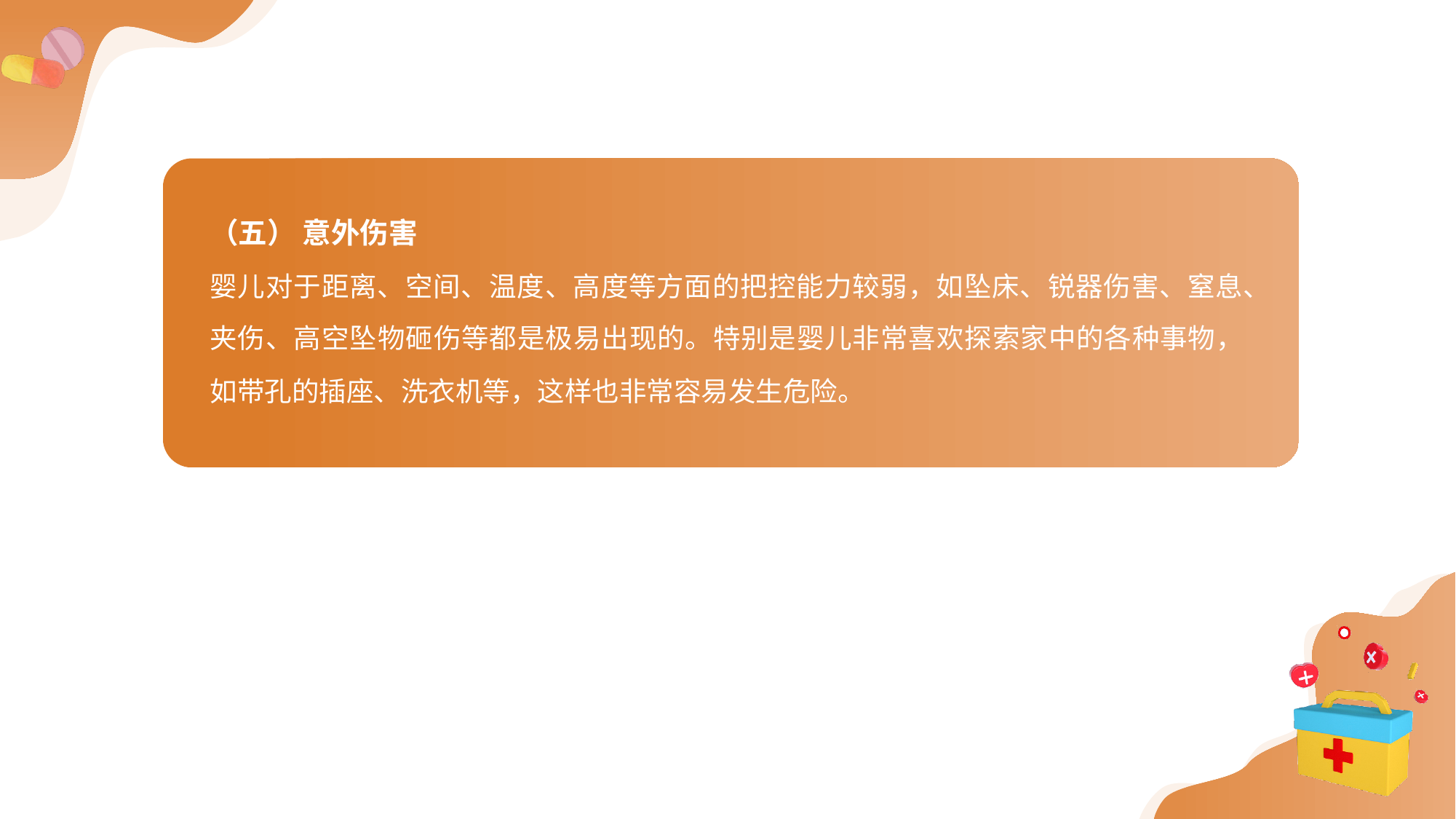

（五） 意外伤害
婴儿对于距离、空间、温度、高度等方面的把控能力较弱，如坠床、锐器伤害、窒息、夹伤、高空坠物砸伤等都是极易出现的。特别是婴儿非常喜欢探索家中的各种事物，如带孔的插座、洗衣机等，这样也非常容易发生危险。